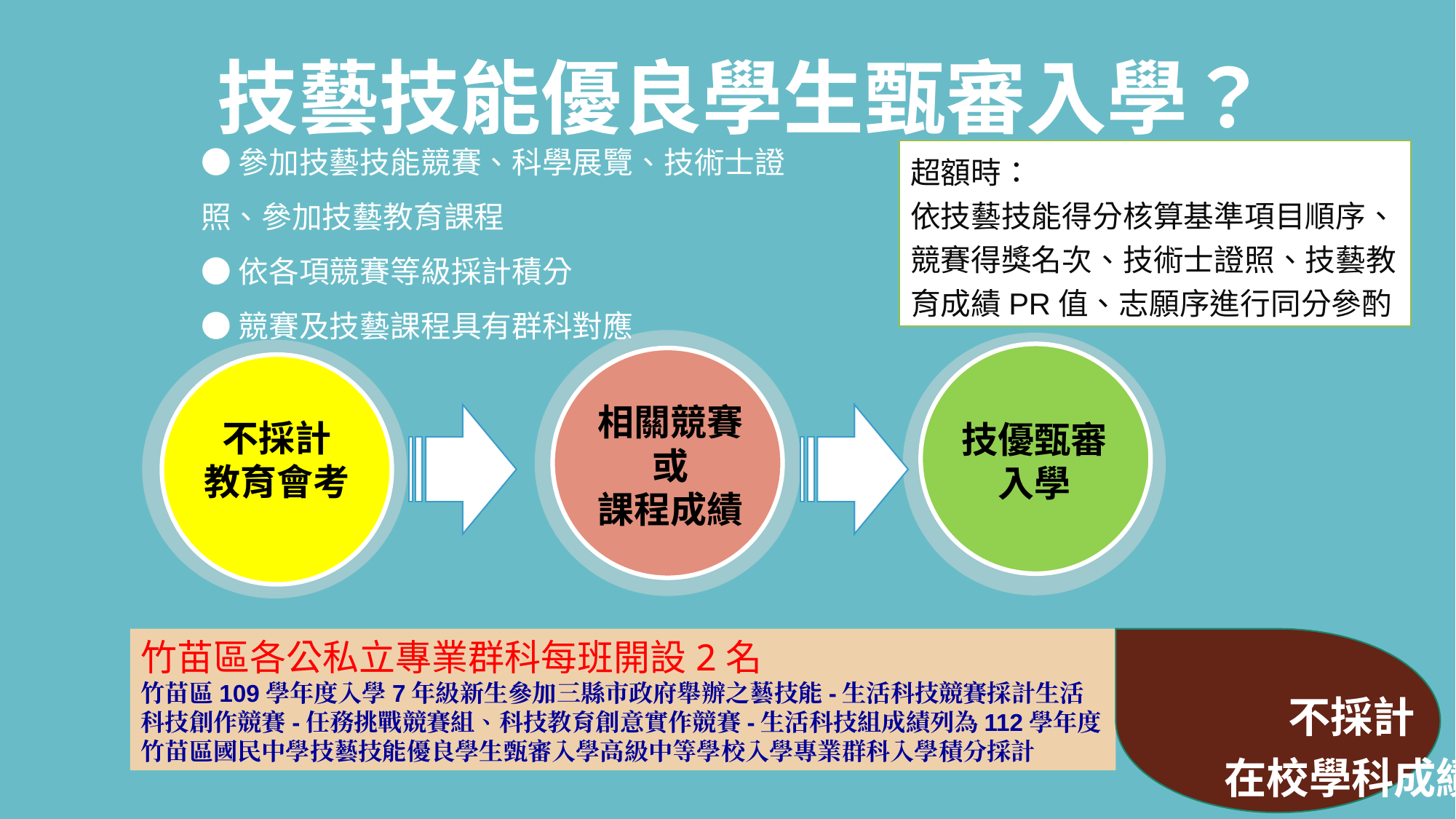

技藝技能優良學生甄審入學？
●參加技藝技能競賽、科學展覽、技術士證照、參加技藝教育課程
●依各項競賽等級採計積分
●競賽及技藝課程具有群科對應
超額時：
依技藝技能得分核算基準項目順序、競賽得獎名次、技術士證照、技藝教育成績PR值、志願序進行同分參酌

相關競賽
或
課程成績

技優甄審
入學

不採計
教育會考

竹苗區各公私立專業群科每班開設2名
竹苗區109學年度入學7年級新生參加三縣市政府舉辦之藝技能-生活科技競賽採計生活科技創作競賽-任務挑戰競賽組、科技教育創意實作競賽-生活科技組成績列為112學年度竹苗區國民中學技藝技能優良學生甄審入學高級中等學校入學專業群科入學積分採計

不採計
在校學科成績